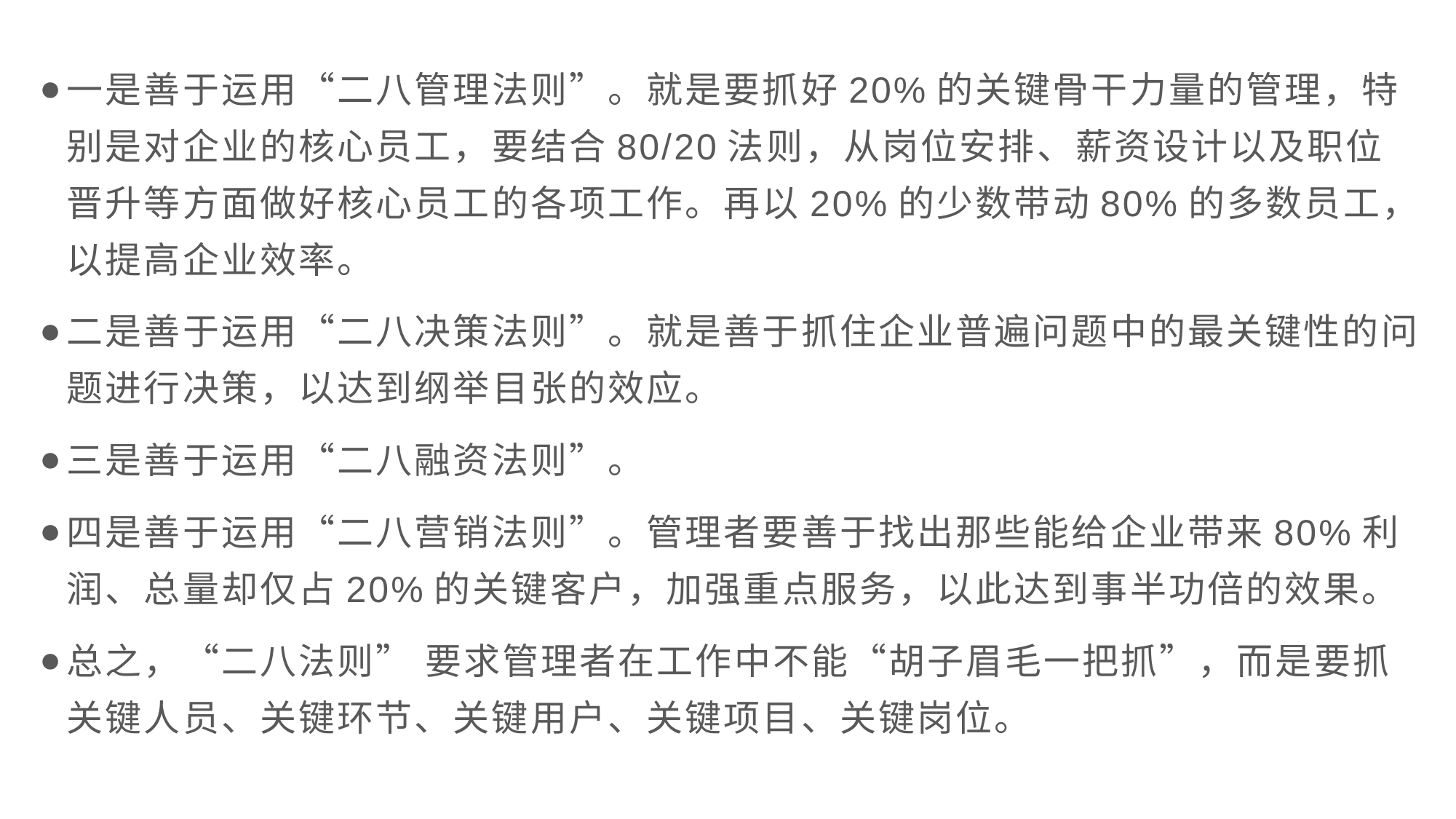

一是善于运用“二八管理法则”。就是要抓好20%的关键骨干力量的管理，特别是对企业的核心员工，要结合80/20法则，从岗位安排、薪资设计以及职位晋升等方面做好核心员工的各项工作。再以20%的少数带动80%的多数员工，以提高企业效率。
二是善于运用“二八决策法则”。就是善于抓住企业普遍问题中的最关键性的问题进行决策，以达到纲举目张的效应。
三是善于运用“二八融资法则”。
四是善于运用“二八营销法则”。管理者要善于找出那些能给企业带来80%利润、总量却仅占20%的关键客户，加强重点服务，以此达到事半功倍的效果。
总之，“二八法则” 要求管理者在工作中不能“胡子眉毛一把抓”，而是要抓关键人员、关键环节、关键用户、关键项目、关键岗位。